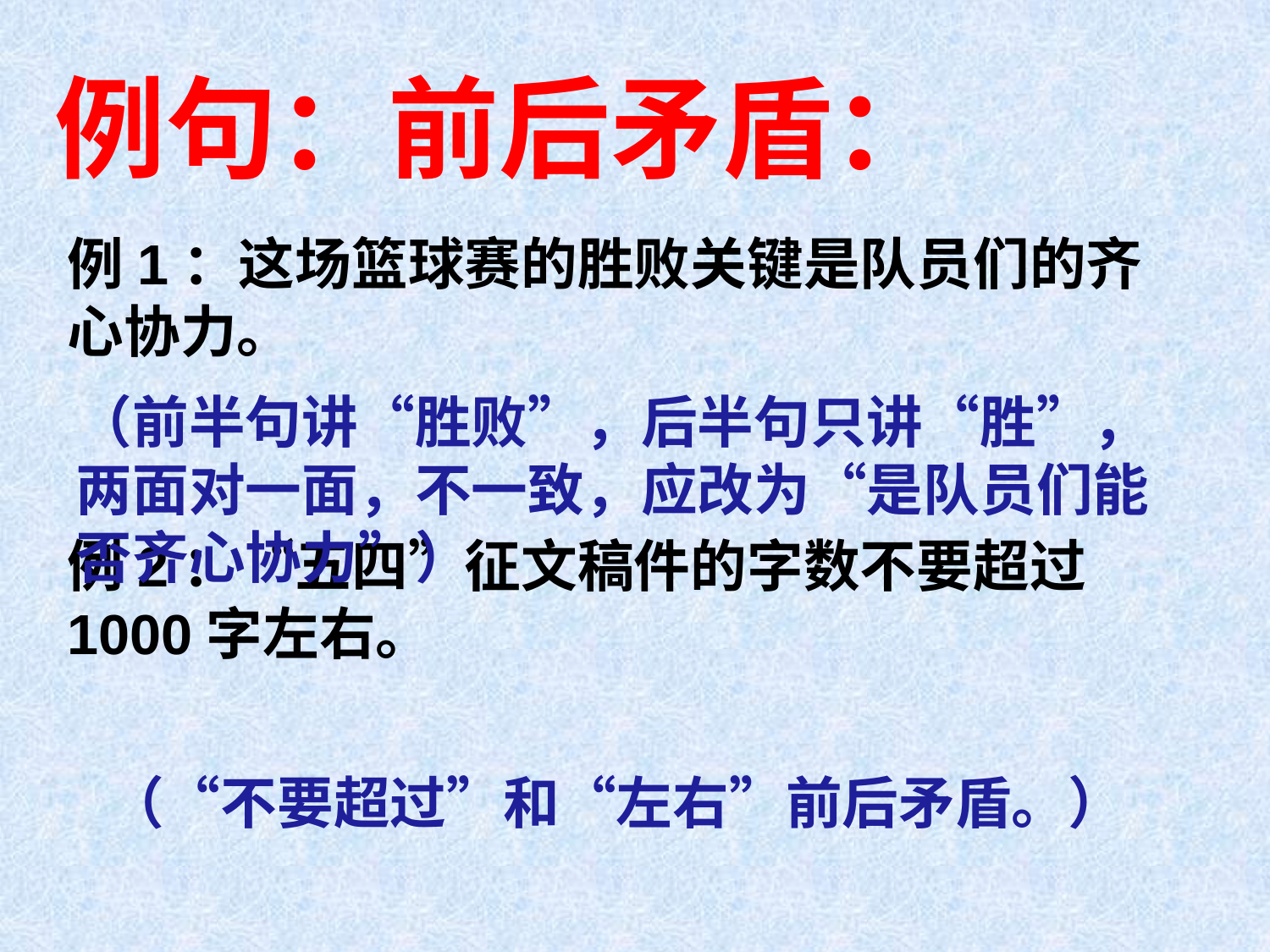

# 例句：前后矛盾：
例1：这场篮球赛的胜败关键是队员们的齐心协力。

例2：“五四”征文稿件的字数不要超过1000字左右。

（前半句讲“胜败”，后半句只讲“胜”，两面对一面，不一致，应改为“是队员们能否齐心协力”）
（“不要超过”和“左右”前后矛盾。）